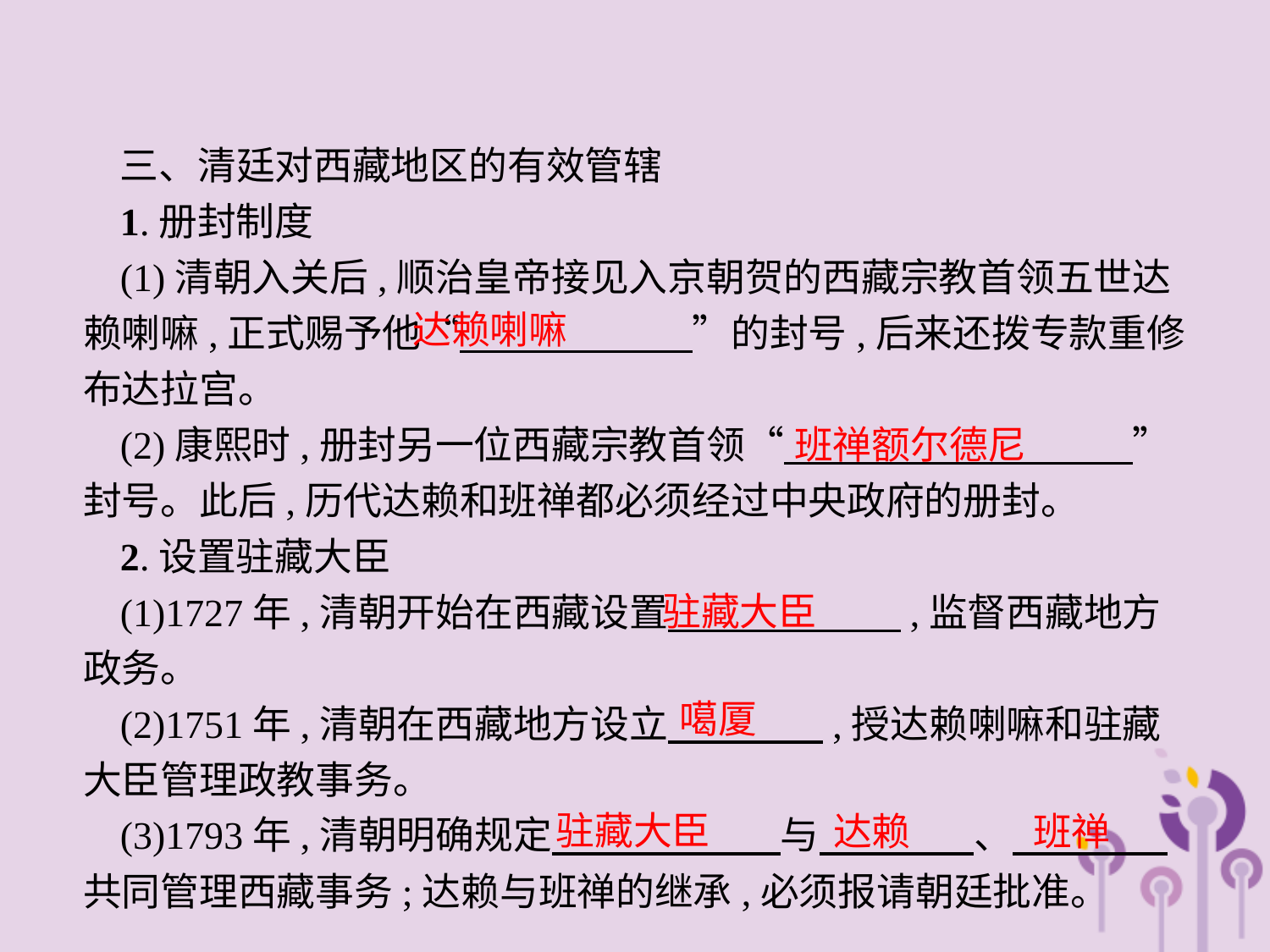

三、清廷对西藏地区的有效管辖
1.册封制度
(1)清朝入关后,顺治皇帝接见入京朝贺的西藏宗教首领五世达赖喇嘛,正式赐予他“　　　　　　”的封号,后来还拨专款重修布达拉宫。
(2)康熙时,册封另一位西藏宗教首领“　　　　　　　　　”封号。此后,历代达赖和班禅都必须经过中央政府的册封。
2.设置驻藏大臣
(1)1727年,清朝开始在西藏设置　　　　　　,监督西藏地方政务。
(2)1751年,清朝在西藏地方设立　　　　,授达赖喇嘛和驻藏大臣管理政教事务。
(3)1793年,清朝明确规定　　    　　　与　　　　、　　　　共同管理西藏事务;达赖与班禅的继承,必须报请朝廷批准。
达赖喇嘛
班禅额尔德尼
驻藏大臣
噶厦
驻藏大臣
达赖
班禅